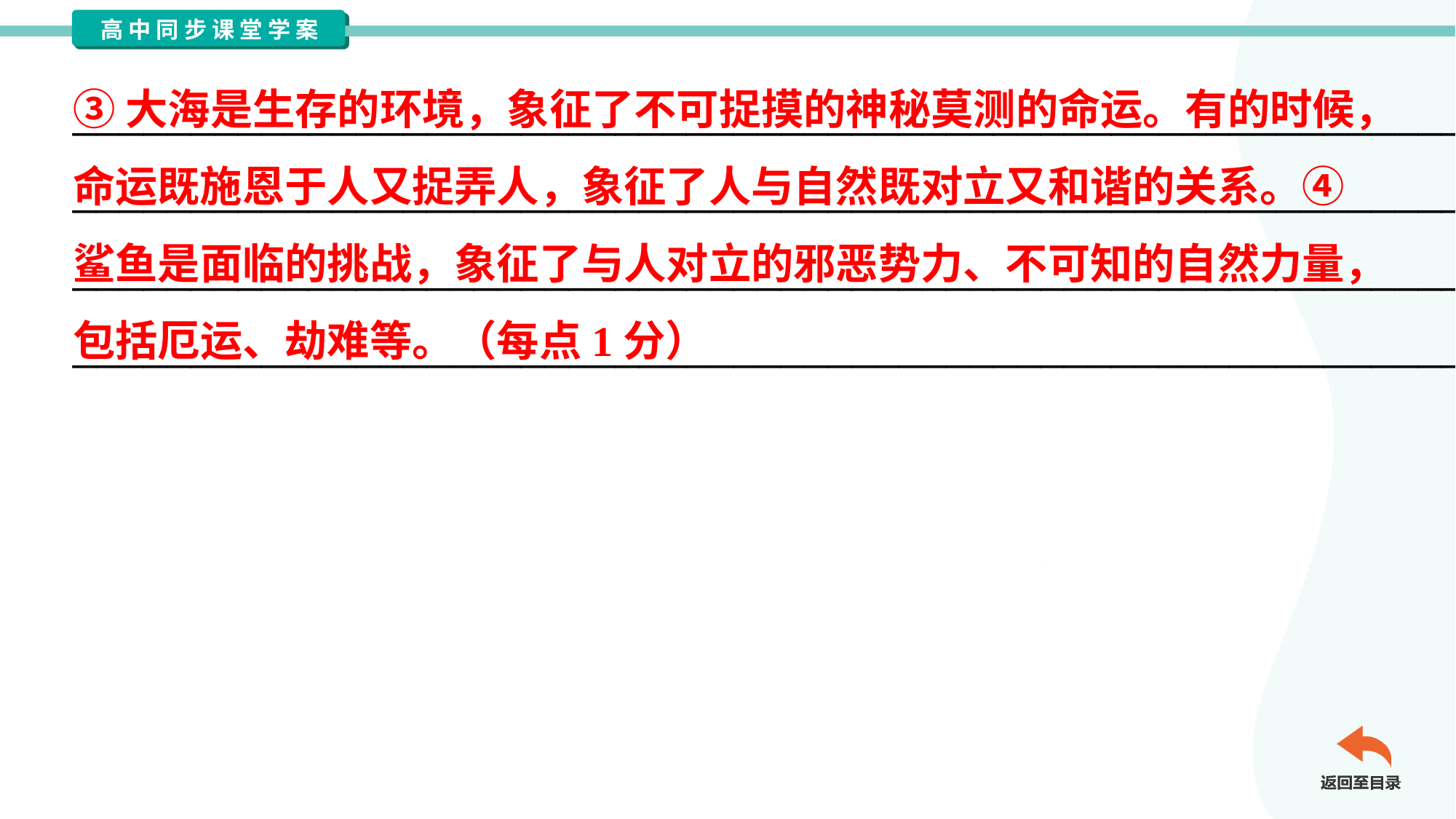

③大海是生存的环境，象征了不可捉摸的神秘莫测的命运。有的时候，
命运既施恩于人又捉弄人，象征了人与自然既对立又和谐的关系。④
鲨鱼是面临的挑战，象征了与人对立的邪恶势力、不可知的自然力量，
包括厄运、劫难等。（每点1分）
_____________________________________________________________
_____________________________________________________________
_____________________________________________________________
_____________________________________________________________